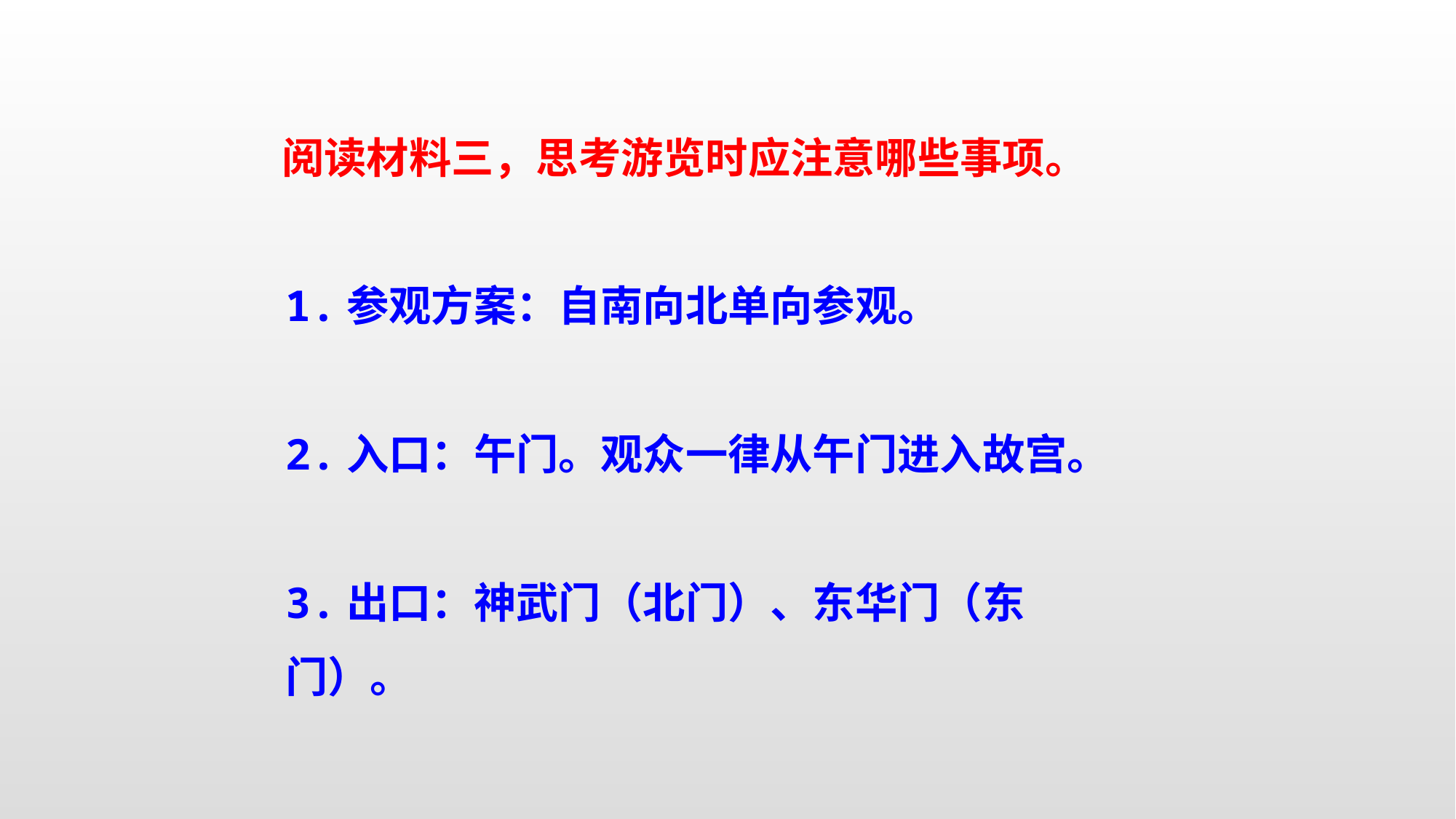

阅读材料三，思考游览时应注意哪些事项。
1.参观方案：自南向北单向参观。

2.入口：午门。观众一律从午门进入故宫。

3.出口：神武门（北门）、东华门（东门）。